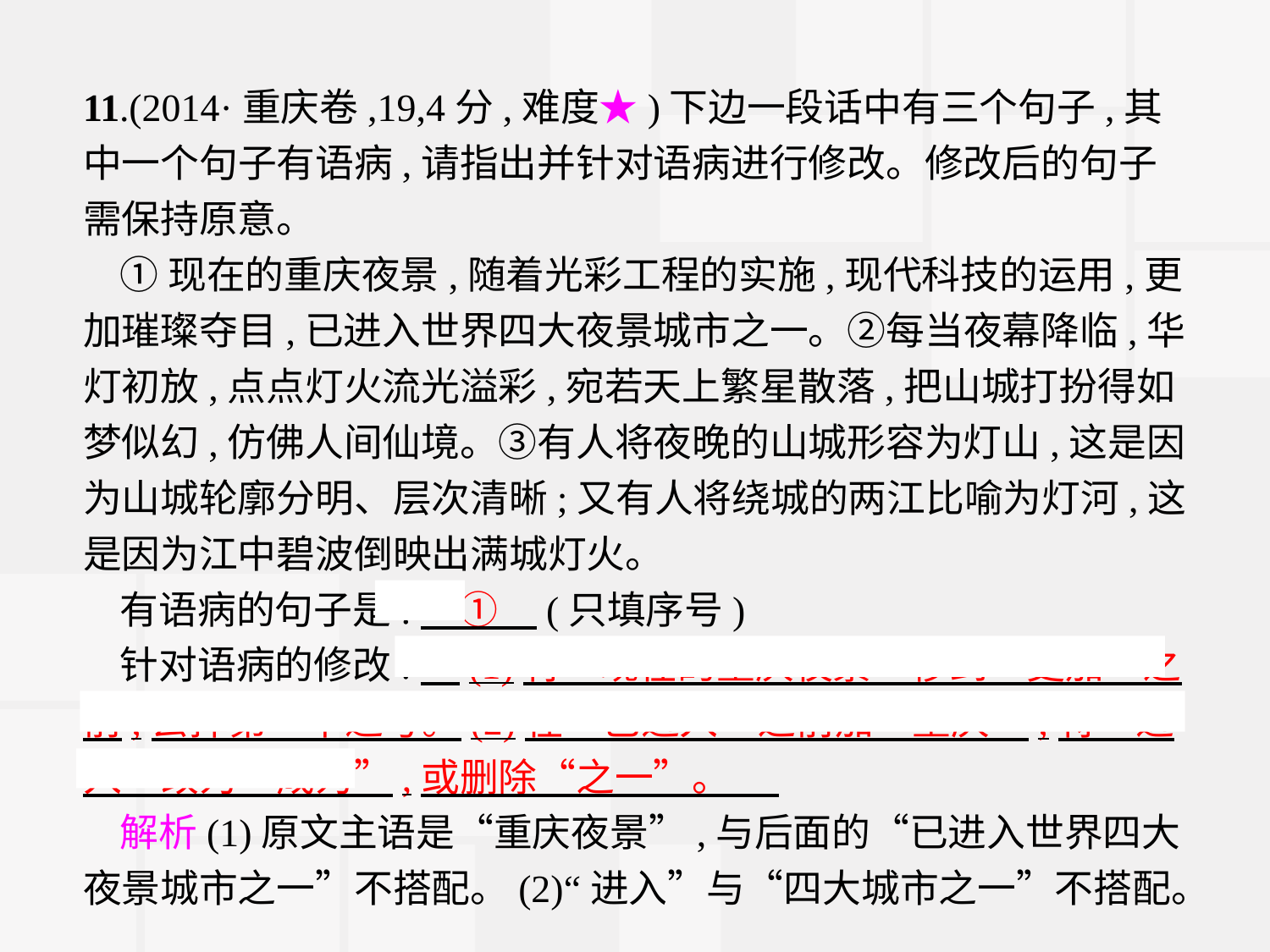

11.(2014·重庆卷,19,4分,难度★)下边一段话中有三个句子,其中一个句子有语病,请指出并针对语病进行修改。修改后的句子需保持原意。
①现在的重庆夜景,随着光彩工程的实施,现代科技的运用,更加璀璨夺目,已进入世界四大夜景城市之一。②每当夜幕降临,华灯初放,点点灯火流光溢彩,宛若天上繁星散落,把山城打扮得如梦似幻,仿佛人间仙境。③有人将夜晚的山城形容为灯山,这是因为山城轮廓分明、层次清晰;又有人将绕城的两江比喻为灯河,这是因为江中碧波倒映出满城灯火。
有语病的句子是:　①　(只填序号)
针对语病的修改:　(1)将“现在的重庆夜景”移到“更加”之前;去掉第一个逗号。(2)在“已进入”之前加“重庆”;将“进入”改为“成为”,或删除“之一”。
解析(1)原文主语是“重庆夜景”,与后面的“已进入世界四大夜景城市之一”不搭配。(2)“进入”与“四大城市之一”不搭配。